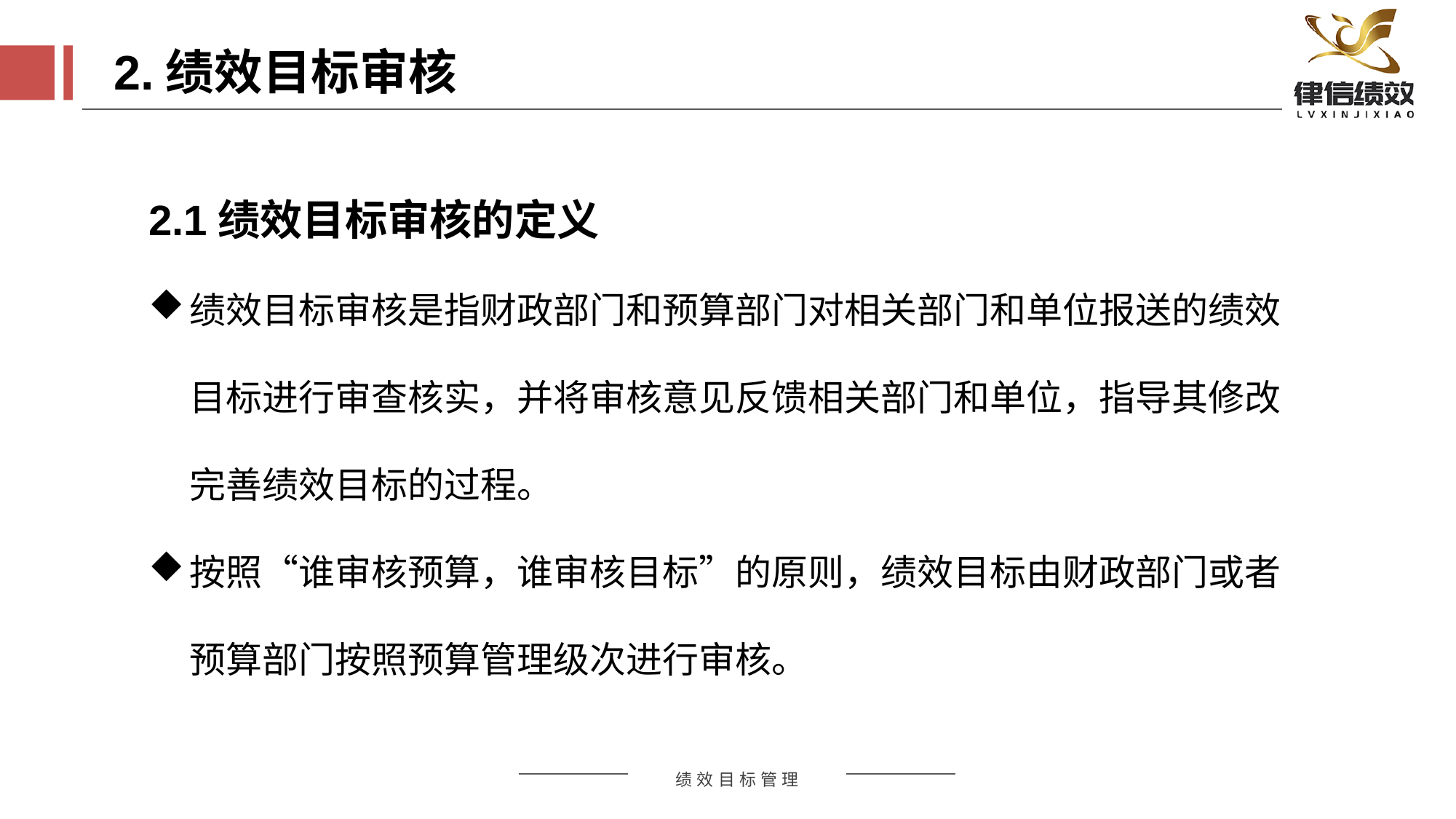

2.绩效目标审核
2.1绩效目标审核的定义
绩效目标审核是指财政部门和预算部门对相关部门和单位报送的绩效目标进行审查核实，并将审核意见反馈相关部门和单位，指导其修改完善绩效目标的过程。
按照“谁审核预算，谁审核目标”的原则，绩效目标由财政部门或者预算部门按照预算管理级次进行审核。